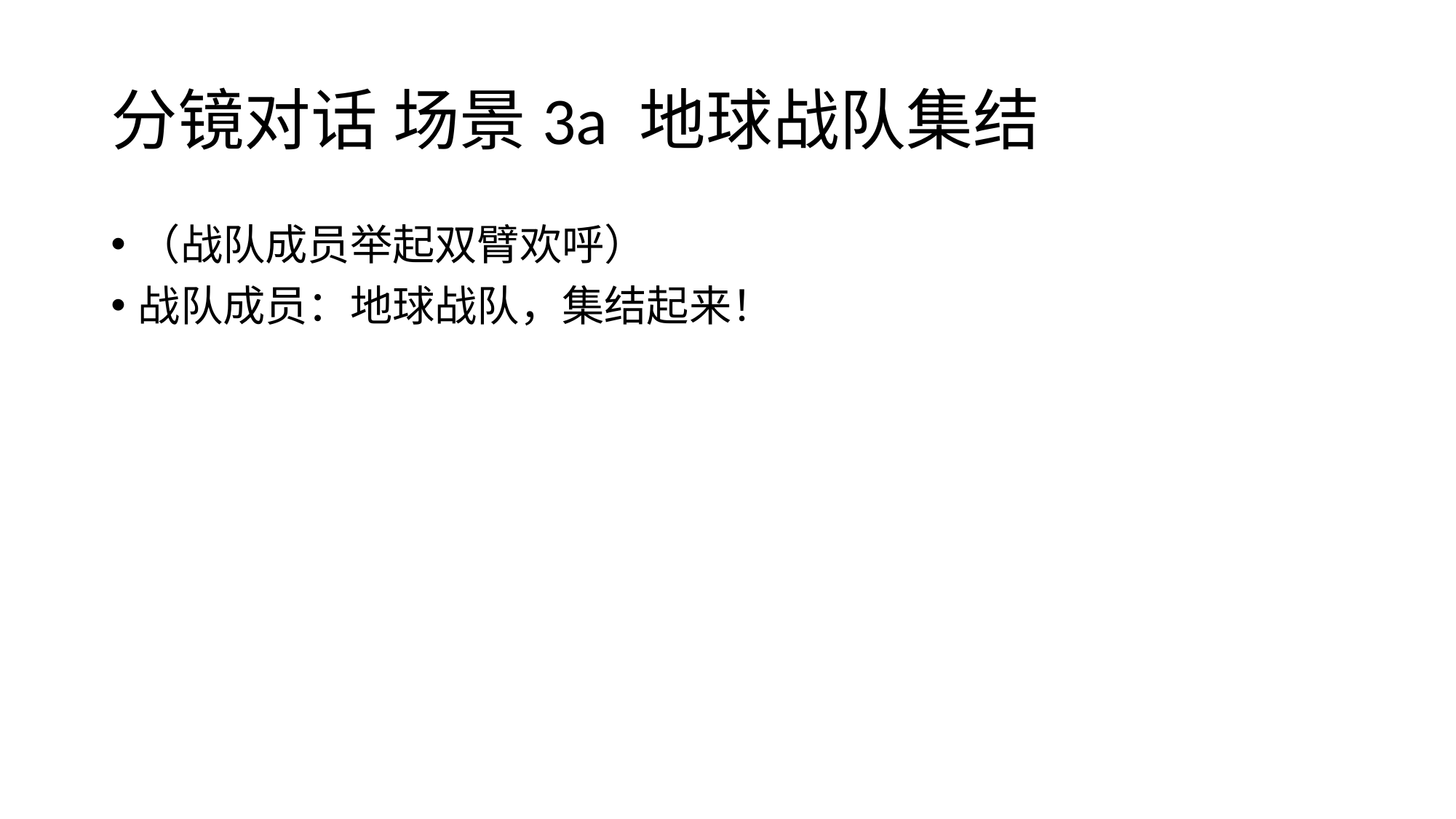

# 分镜对话 场景3a 地球战队集结
（战队成员举起双臂欢呼）
战队成员：地球战队，集结起来！